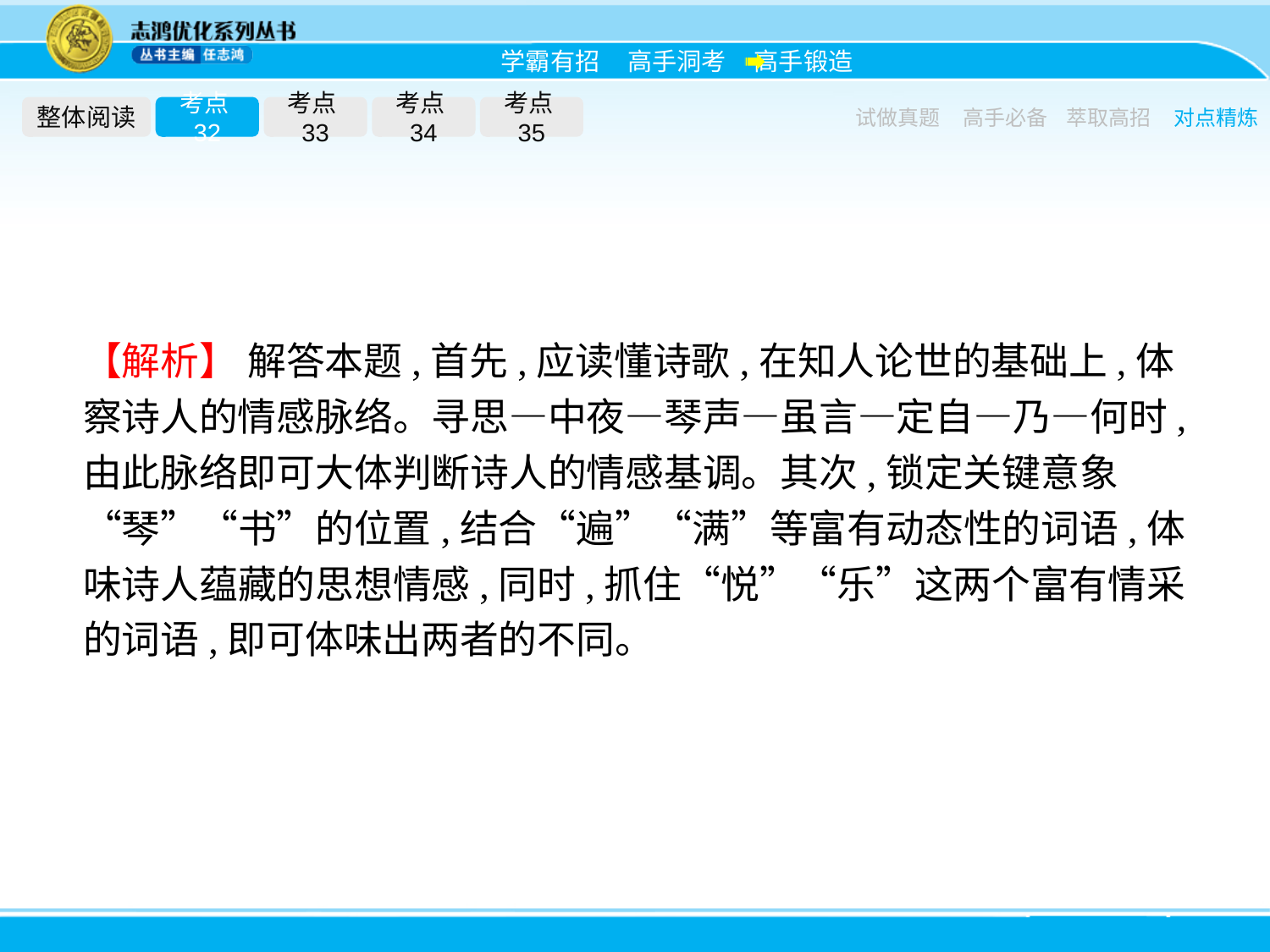

整体阅读
考点32
考点33
考点34
考点35
试做真题
高手必备
萃取高招
对点精炼
【解析】 解答本题,首先,应读懂诗歌,在知人论世的基础上,体察诗人的情感脉络。寻思—中夜—琴声—虽言—定自—乃—何时,由此脉络即可大体判断诗人的情感基调。其次,锁定关键意象“琴”“书”的位置,结合“遍”“满”等富有动态性的词语,体味诗人蕴藏的思想情感,同时,抓住“悦”“乐”这两个富有情采的词语,即可体味出两者的不同。